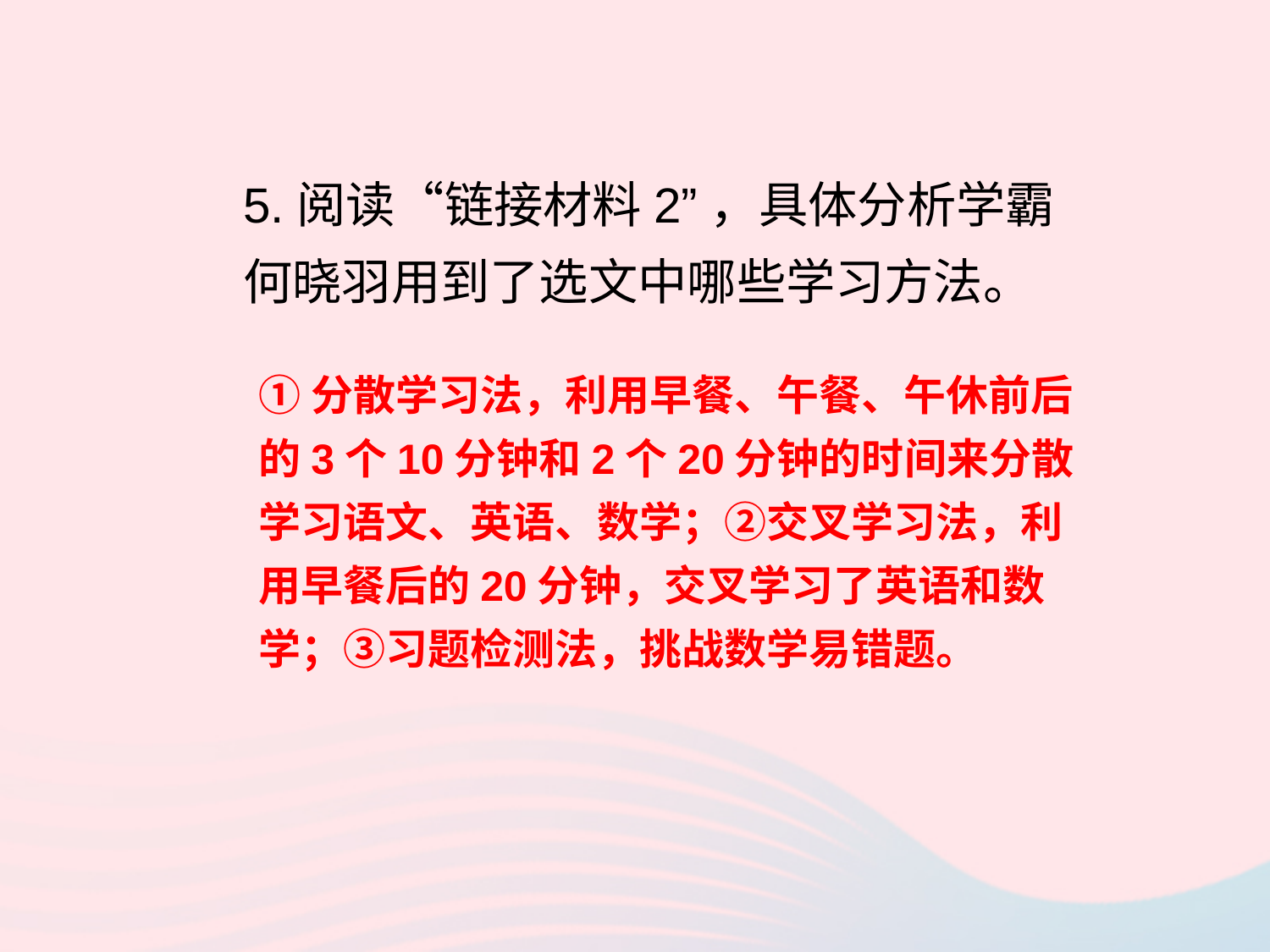

5.阅读“链接材料2”，具体分析学霸何晓羽用到了选文中哪些学习方法。
①分散学习法，利用早餐、午餐、午休前后的3个10分钟和2个20分钟的时间来分散学习语文、英语、数学；②交叉学习法，利用早餐后的20分钟，交叉学习了英语和数学；③习题检测法，挑战数学易错题。